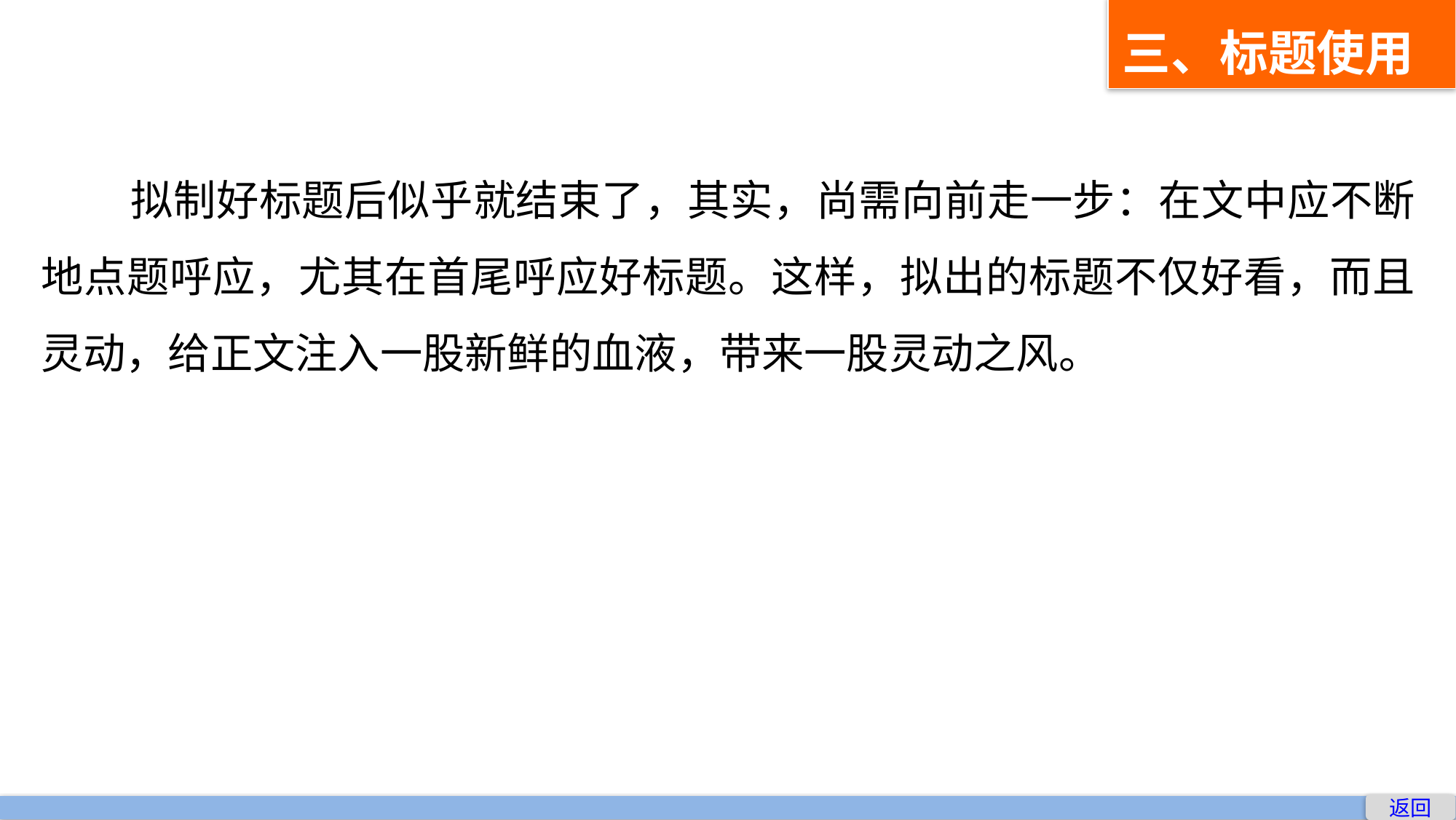

三、标题使用
        拟制好标题后似乎就结束了，其实，尚需向前走一步：在文中应不断地点题呼应，尤其在首尾呼应好标题。这样，拟出的标题不仅好看，而且灵动，给正文注入一股新鲜的血液，带来一股灵动之风。
返回